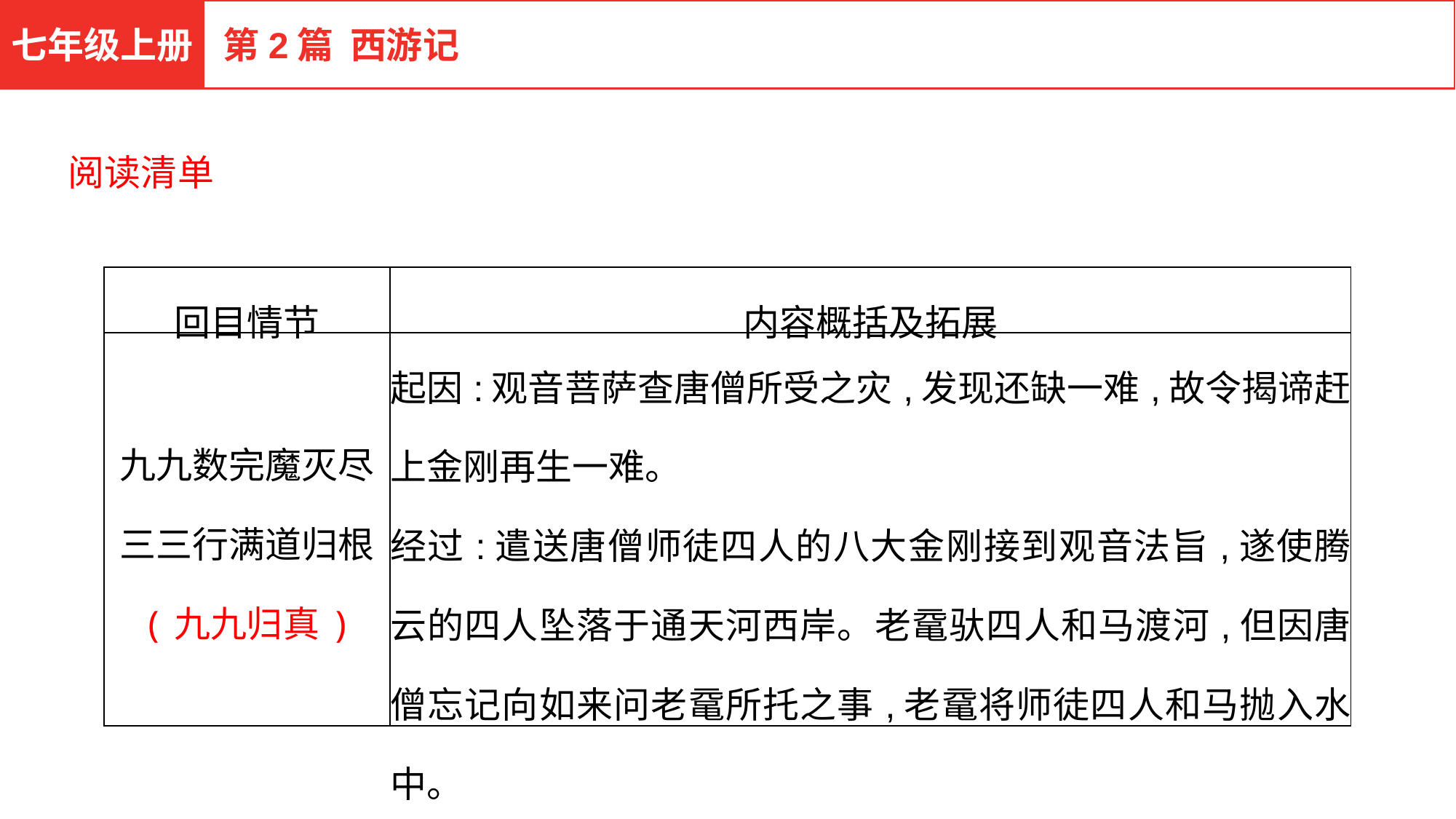

七年级上册
第2篇  西游记
阅读清单
| 回目情节 | 内容概括及拓展 |
| --- | --- |
| 九九数完魔灭尽 三三行满道归根 (九九归真) | 起因:观音菩萨查唐僧所受之灾,发现还缺一难,故令揭谛赶上金刚再生一难。 经过:遣送唐僧师徒四人的八大金刚接到观音法旨,遂使腾云的四人坠落于通天河西岸。老鼋驮四人和马渡河,但因唐僧忘记向如来问老鼋所托之事,老鼋将师徒四人和马抛入水中。 |